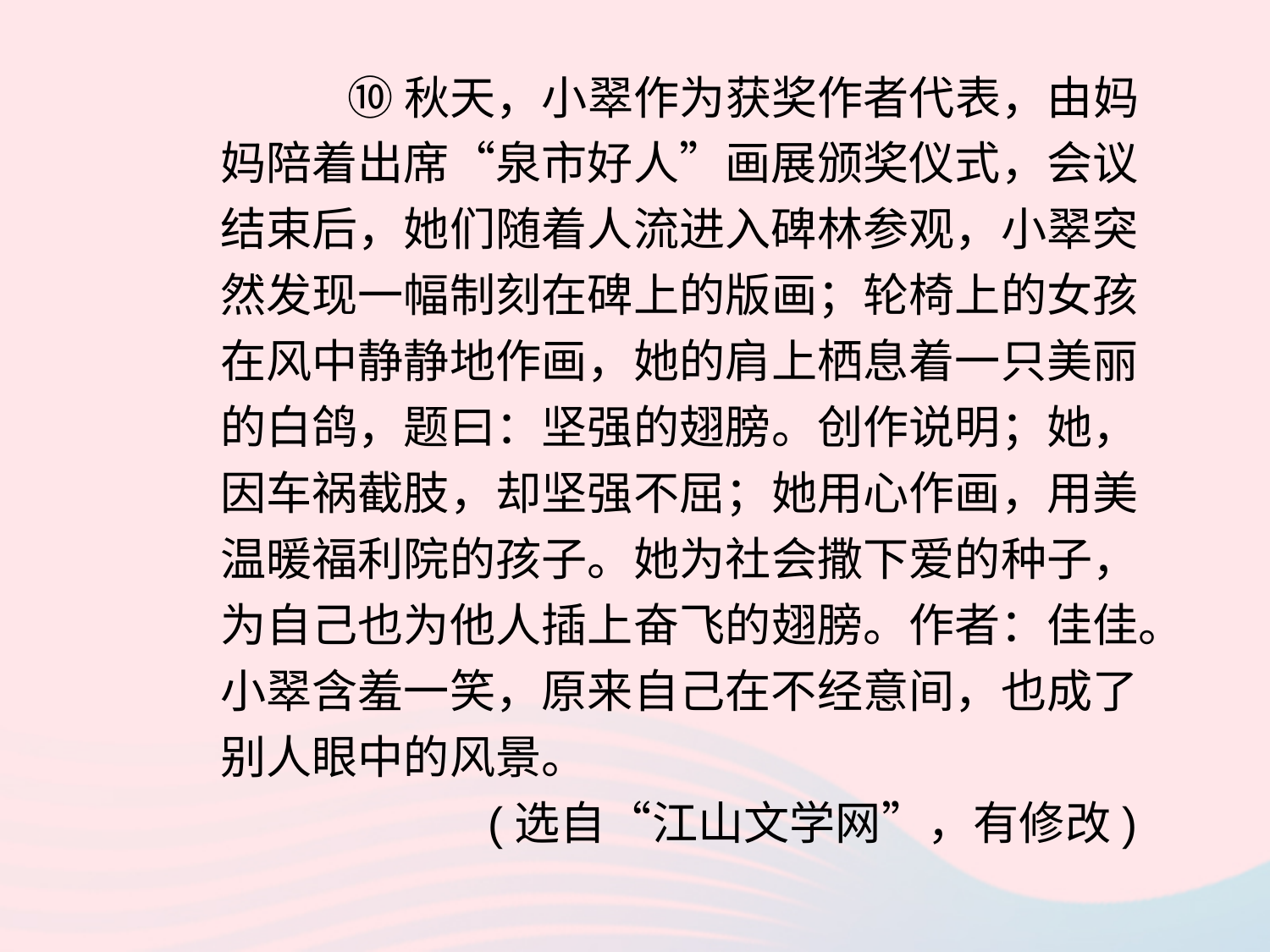

⑩秋天，小翠作为获奖作者代表，由妈妈陪着出席“泉市好人”画展颁奖仪式，会议结束后，她们随着人流进入碑林参观，小翠突然发现一幅制刻在碑上的版画；轮椅上的女孩在风中静静地作画，她的肩上栖息着一只美丽的白鸽，题曰：坚强的翅膀。创作说明；她，因车祸截肢，却坚强不屈；她用心作画，用美温暖福利院的孩子。她为社会撒下爱的种子，为自己也为他人插上奋飞的翅膀。作者：佳佳。小翠含羞一笑，原来自己在不经意间，也成了别人眼中的风景。
(选自“江山文学网”，有修改)